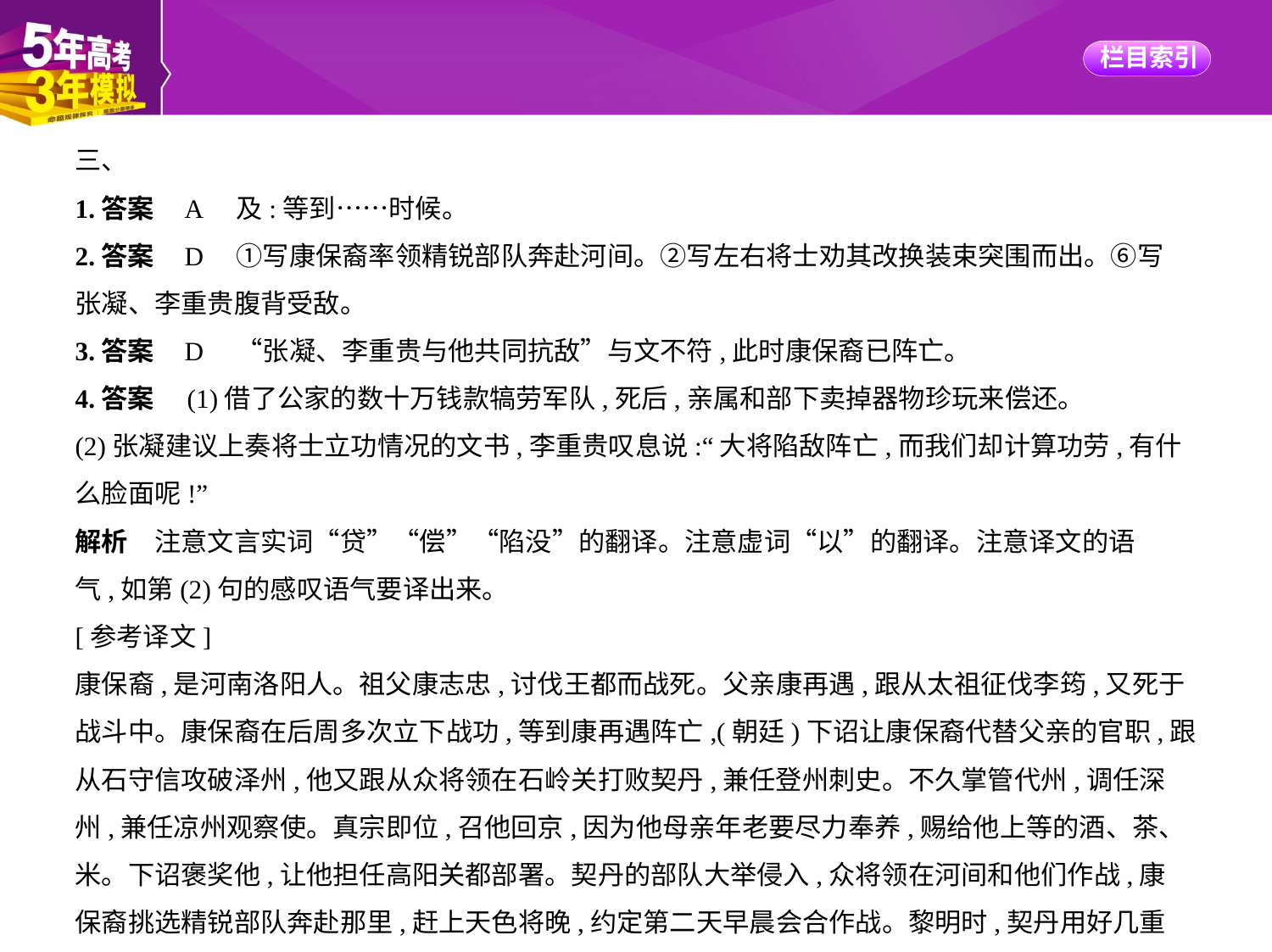

三、
1.答案    A　及:等到……时候。
2.答案    D　①写康保裔率领精锐部队奔赴河间。②写左右将士劝其改换装束突围而出。⑥写
张凝、李重贵腹背受敌。
3.答案    D　“张凝、李重贵与他共同抗敌”与文不符,此时康保裔已阵亡。
4.答案　(1)借了公家的数十万钱款犒劳军队,死后,亲属和部下卖掉器物珍玩来偿还。
(2)张凝建议上奏将士立功情况的文书,李重贵叹息说:“大将陷敌阵亡,而我们却计算功劳,有什
么脸面呢!”
解析　注意文言实词“贷”“偿”“陷没”的翻译。注意虚词“以”的翻译。注意译文的语
气,如第(2)句的感叹语气要译出来。
[参考译文]
康保裔,是河南洛阳人。祖父康志忠,讨伐王都而战死。父亲康再遇,跟从太祖征伐李筠,又死于
战斗中。康保裔在后周多次立下战功,等到康再遇阵亡,(朝廷)下诏让康保裔代替父亲的官职,跟
从石守信攻破泽州,他又跟从众将领在石岭关打败契丹,兼任登州刺史。不久掌管代州,调任深
州,兼任凉州观察使。真宗即位,召他回京,因为他母亲年老要尽力奉养,赐给他上等的酒、茶、米。下诏褒奖他,让他担任高阳关都部署。契丹的部队大举侵入,众将领在河间和他们作战,康
保裔挑选精锐部队奔赴那里,赶上天色将晚,约定第二天早晨会合作战。黎明时,契丹用好几重